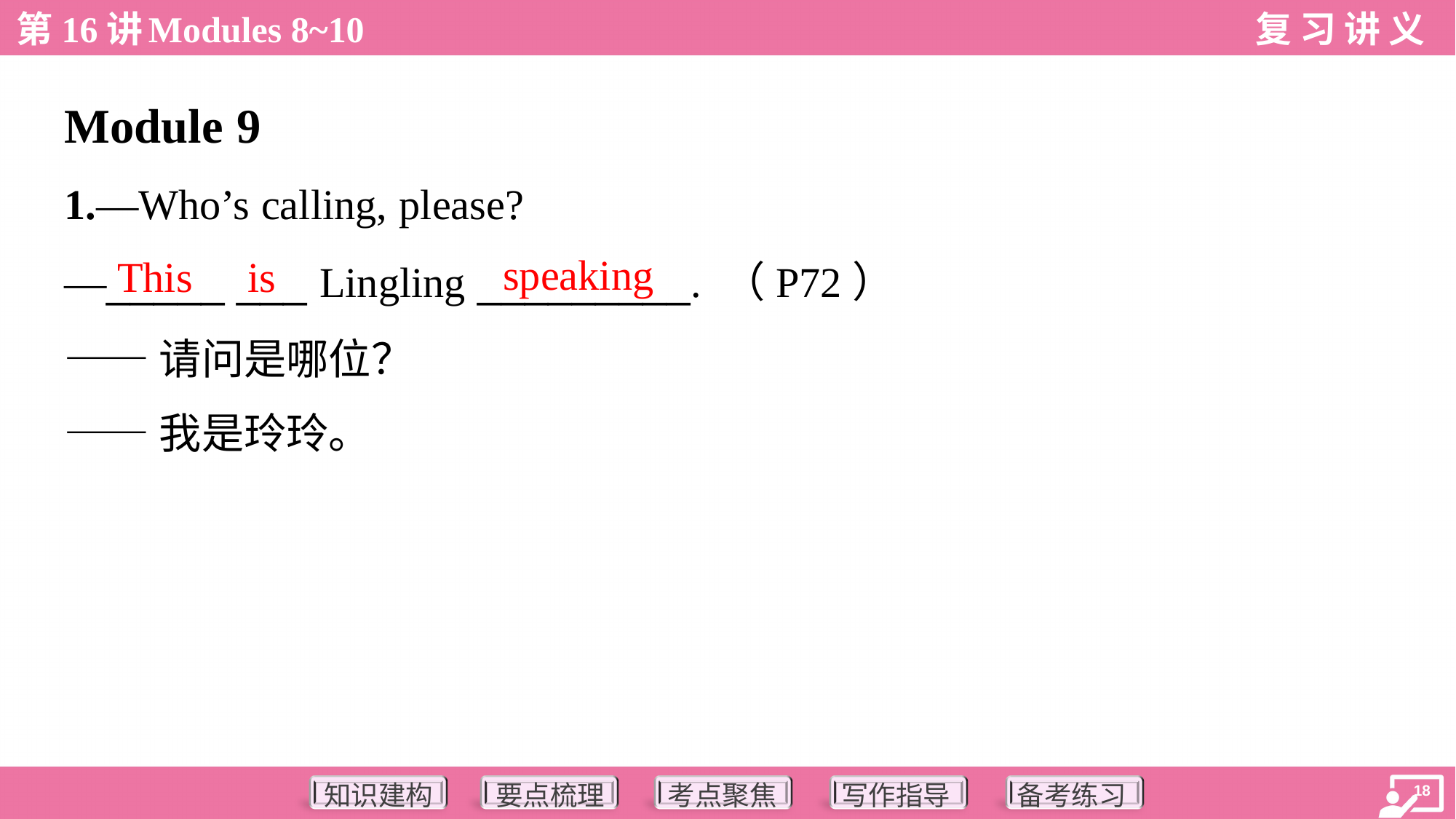

Module 9
1.—Who’s calling, please?
—_____ ___ Lingling _________. （P72）
——请问是哪位？
——我是玲玲。
speaking
This
is